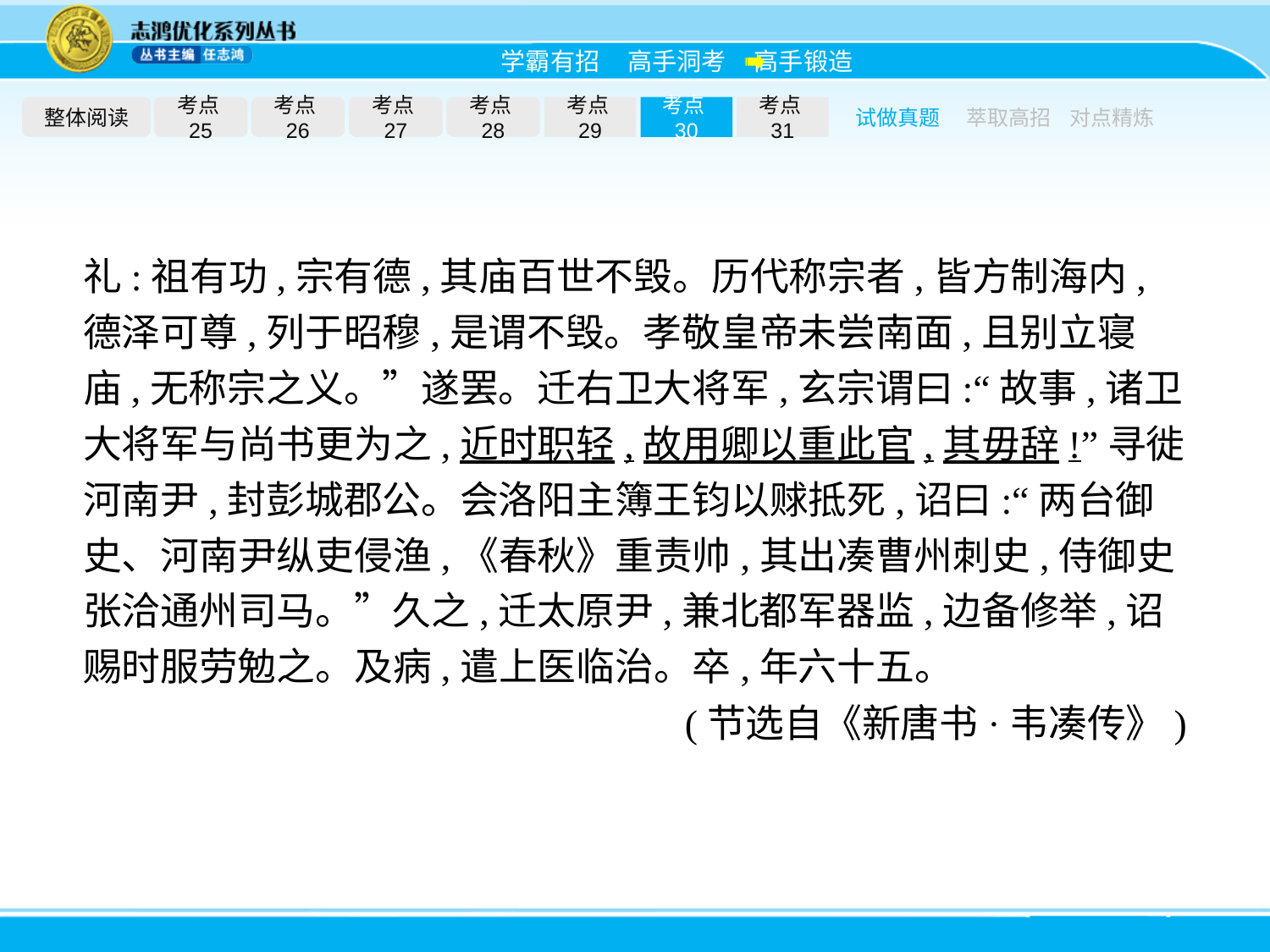

整体阅读
考点25
考点26
考点27
考点28
考点29
考点30
考点31
试做真题
萃取高招
对点精炼
礼:祖有功,宗有德,其庙百世不毁。历代称宗者,皆方制海内,德泽可尊,列于昭穆,是谓不毁。孝敬皇帝未尝南面,且别立寝庙,无称宗之义。”遂罢。迁右卫大将军,玄宗谓曰:“故事,诸卫大将军与尚书更为之,近时职轻,故用卿以重此官,其毋辞!”寻徙河南尹,封彭城郡公。会洛阳主簿王钧以赇抵死,诏曰:“两台御史、河南尹纵吏侵渔,《春秋》重责帅,其出凑曹州刺史,侍御史张洽通州司马。”久之,迁太原尹,兼北都军器监,边备修举,诏赐时服劳勉之。及病,遣上医临治。卒,年六十五。
(节选自《新唐书·韦凑传》)